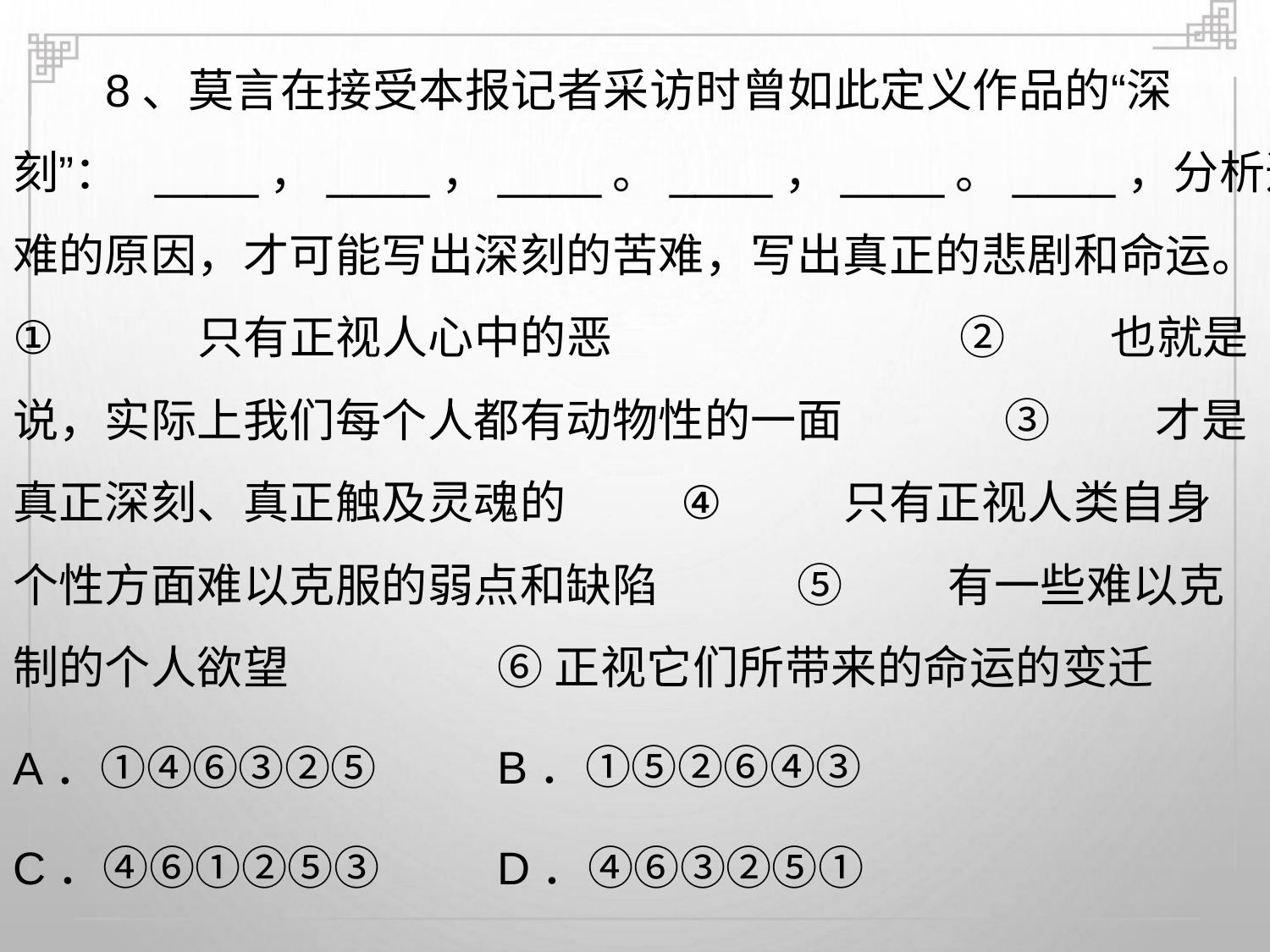

8、莫言在接受本报记者采访时曾如此定义作品的“深
刻”： ____，____，____。____，____。____，分析造成苦
难的原因，才可能写出深刻的苦难，写出真正的悲剧和命运。
①
只有正视人心中的恶
② 也就是
③ 才是
说，实际上我们每个人都有动物性的一面
真正深刻、真正触及灵魂的
④
只有正视人类自身
⑤ 有一些难以克
个性方面难以克服的弱点和缺陷
制的个人欲望
⑥正视它们所带来的命运的变迁
B．①⑤②⑥④③
A．①④⑥③②⑤
C．④⑥①②⑤③
D．④⑥③②⑤①